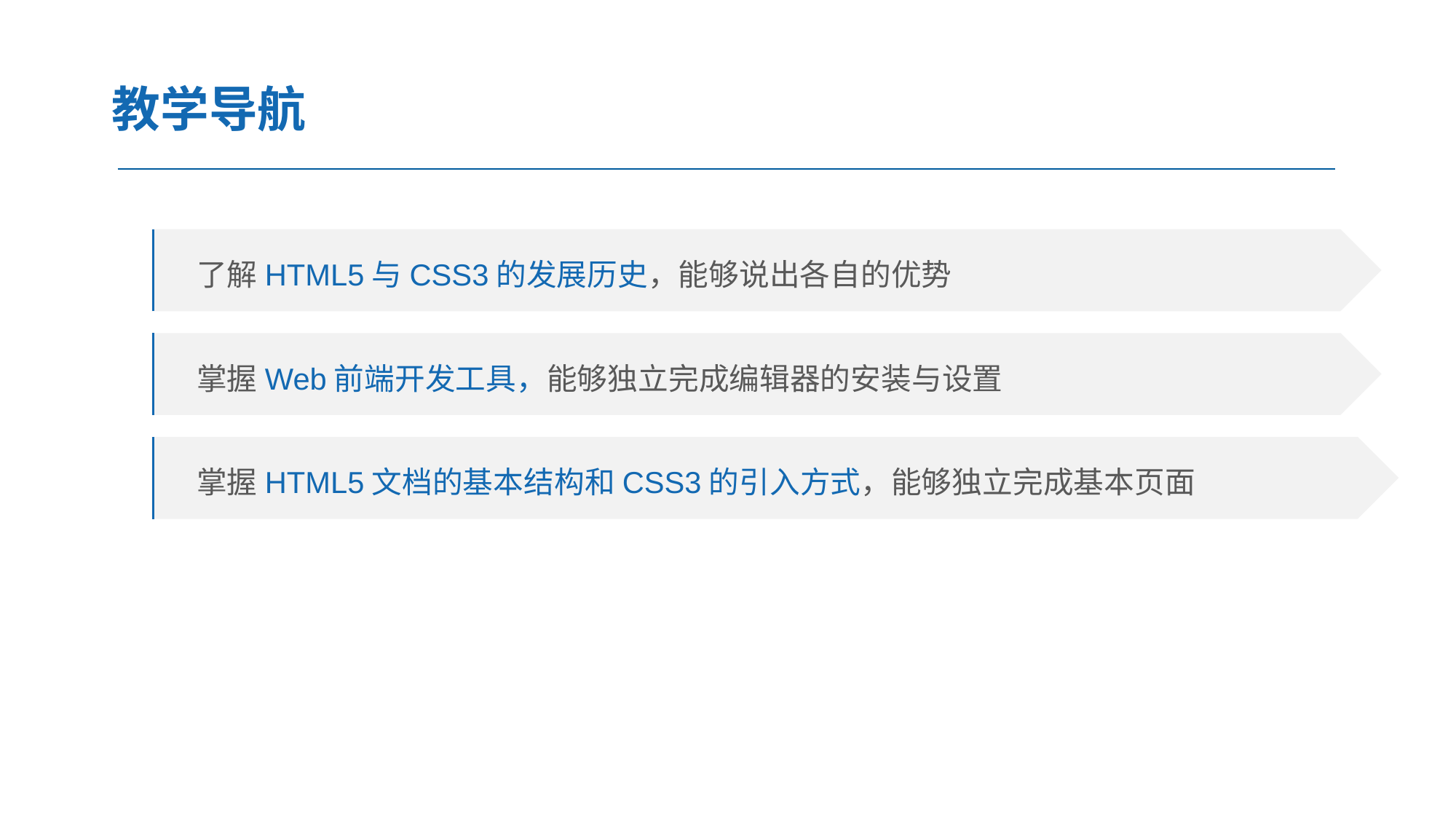

教学导航
    了解HTML5与CSS3的发展历史，能够说出各自的优势

    掌握Web前端开发工具，能够独立完成编辑器的安装与设置

    掌握HTML5文档的基本结构和CSS3的引入方式，能够独立完成基本页面